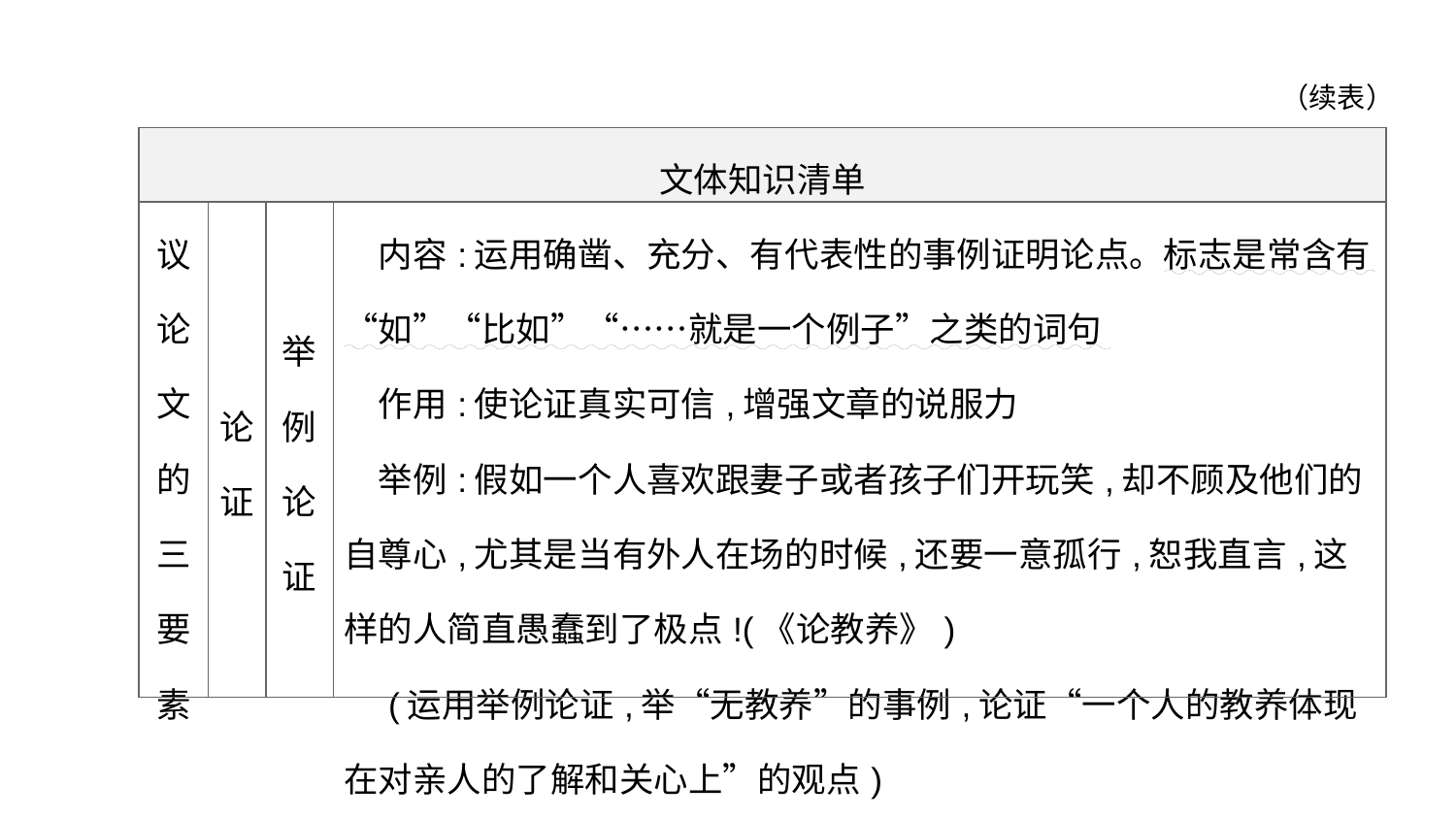

（续表）
| 文体知识清单 |  |  |  |
| --- | --- | --- | --- |
| 议 论 文 的 三 要 素 | 论证 | 举例 论证 | 内容:运用确凿、充分、有代表性的事例证明论点。标志是常含有“如”“比如”“……就是一个例子”之类的词句 　作用:使论证真实可信,增强文章的说服力 　举例:假如一个人喜欢跟妻子或者孩子们开玩笑,却不顾及他们的自尊心,尤其是当有外人在场的时候,还要一意孤行,恕我直言,这样的人简直愚蠢到了极点!(《论教养》) 　(运用举例论证,举“无教养”的事例,论证“一个人的教养体现在对亲人的了解和关心上”的观点) |